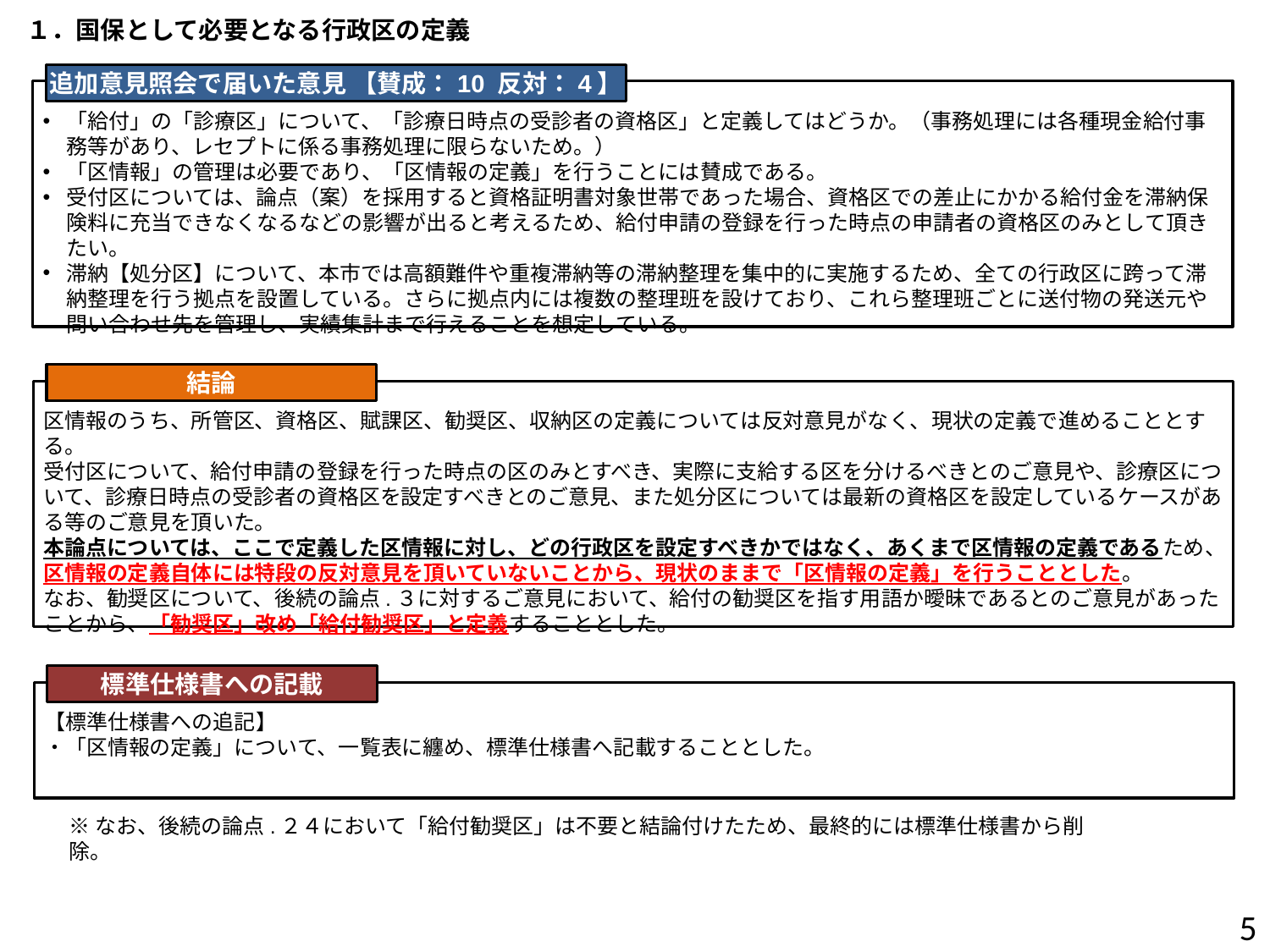

１．国保として必要となる行政区の定義
追加意見照会で届いた意見 【賛成：10 反対：4】

「給付」の「診療区」について、「診療日時点の受診者の資格区」と定義してはどうか。（事務処理には各種現金給付事務等があり、レセプトに係る事務処理に限らないため。）
「区情報」の管理は必要であり、「区情報の定義」を行うことには賛成である。
受付区については、論点（案）を採用すると資格証明書対象世帯であった場合、資格区での差止にかかる給付金を滞納保険料に充当できなくなるなどの影響が出ると考えるため、給付申請の登録を行った時点の申請者の資格区のみとして頂きたい。
滞納【処分区】について、本市では高額難件や重複滞納等の滞納整理を集中的に実施するため、全ての行政区に跨って滞納整理を行う拠点を設置している。さらに拠点内には複数の整理班を設けており、これら整理班ごとに送付物の発送元や問い合わせ先を管理し、実績集計まで行えることを想定している。
結論

区情報のうち、所管区、資格区、賦課区、勧奨区、収納区の定義については反対意見がなく、現状の定義で進めることとする。
受付区について、給付申請の登録を行った時点の区のみとすべき、実際に支給する区を分けるべきとのご意見や、診療区について、診療日時点の受診者の資格区を設定すべきとのご意見、また処分区については最新の資格区を設定しているケースがある等のご意見を頂いた。
本論点については、ここで定義した区情報に対し、どの行政区を設定すべきかではなく、あくまで区情報の定義であるため、区情報の定義自体には特段の反対意見を頂いていないことから、現状のままで「区情報の定義」を行うこととした。
なお、勧奨区について、後続の論点.３に対するご意見において、給付の勧奨区を指す用語か曖昧であるとのご意見があったことから、「勧奨区」改め「給付勧奨区」と定義することとした。

標準仕様書への記載

【標準仕様書への追記】
・「区情報の定義」について、一覧表に纏め、標準仕様書へ記載することとした。
※なお、後続の論点.２４において「給付勧奨区」は不要と結論付けたため、最終的には標準仕様書から削除。
5